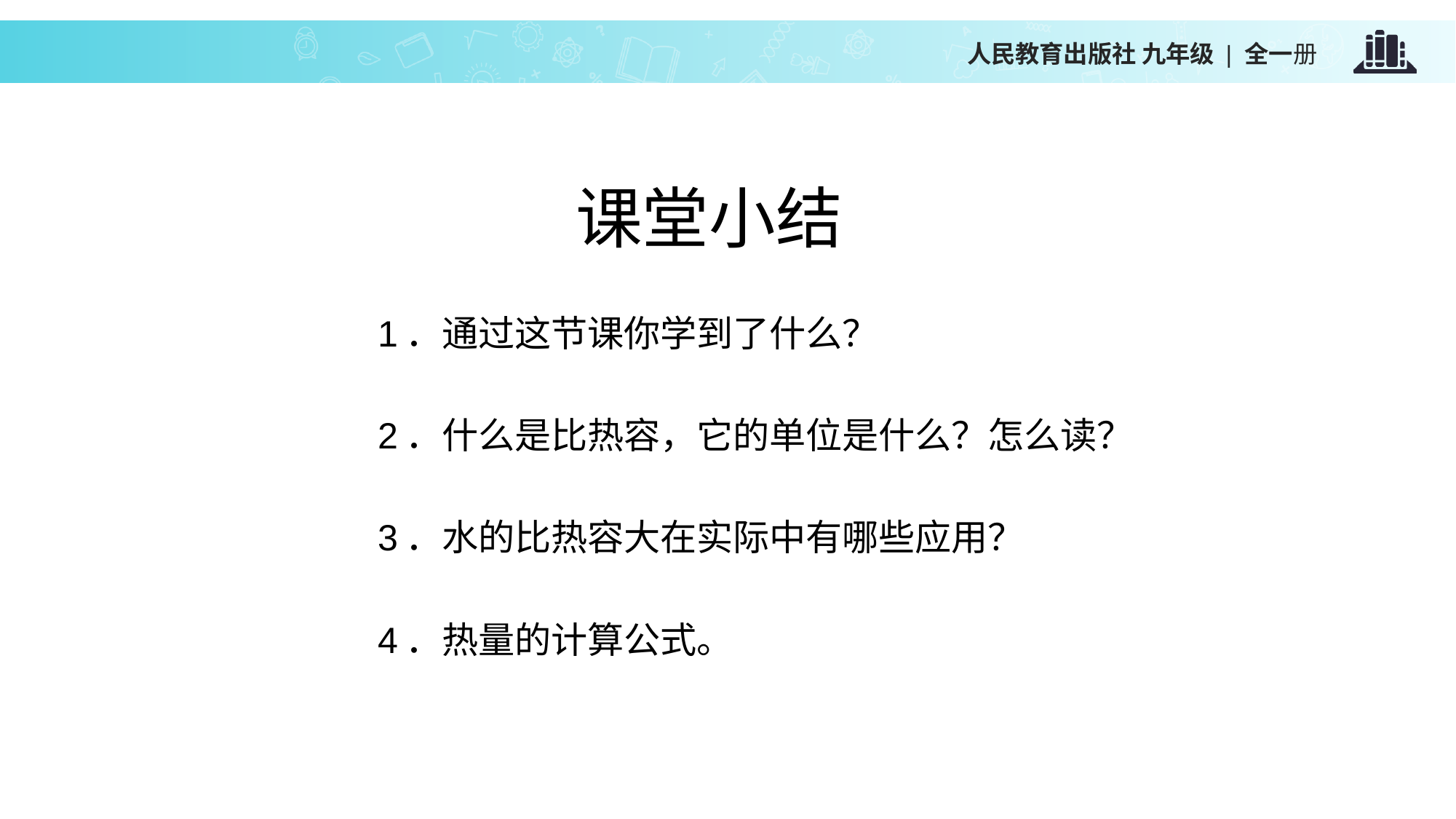

课堂小结
1．通过这节课你学到了什么？

2．什么是比热容，它的单位是什么？怎么读？

3．水的比热容大在实际中有哪些应用？

4．热量的计算公式。